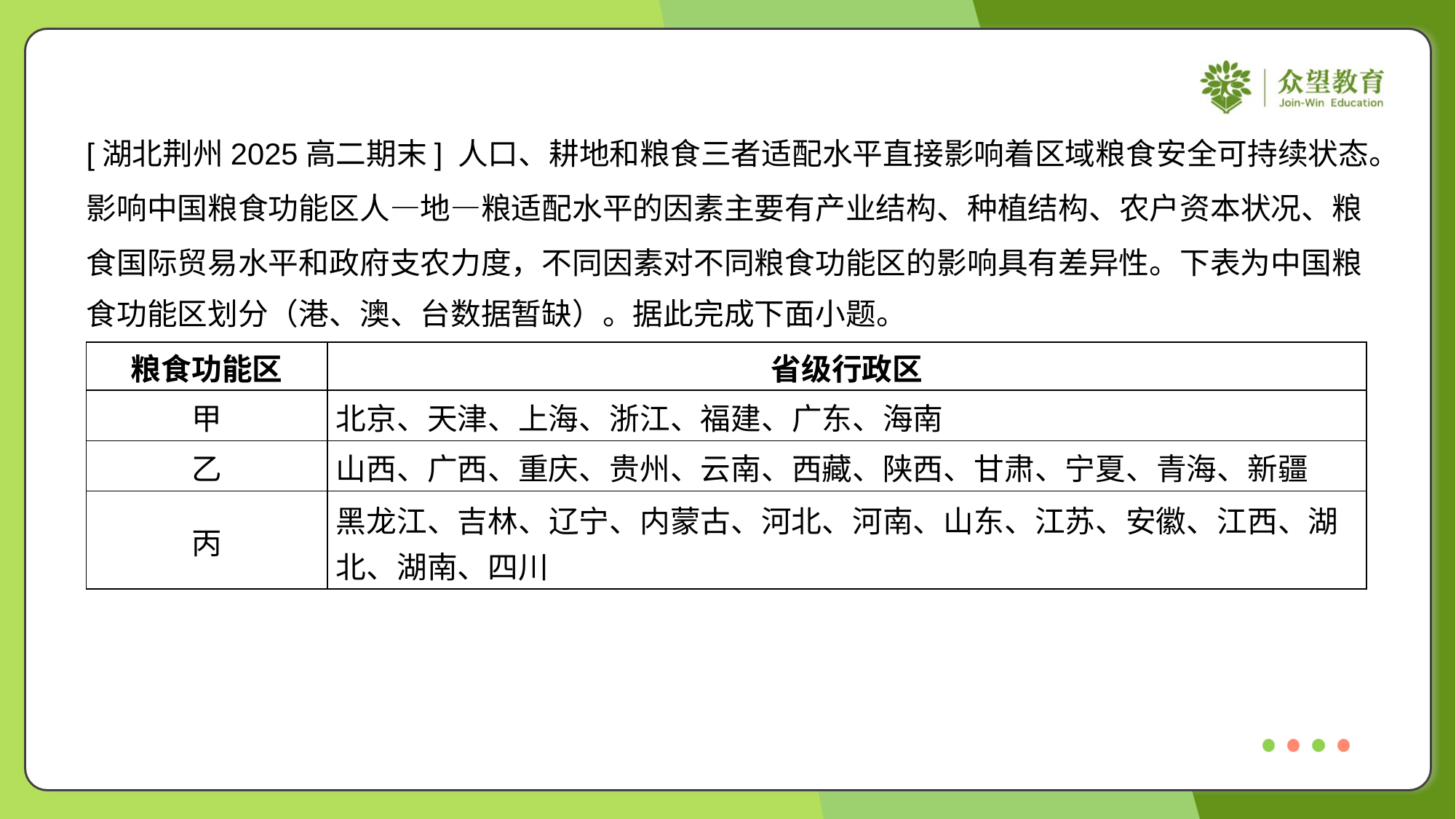

[湖北荆州2025高二期末] 人口、耕地和粮食三者适配水平直接影响着区域粮食安全可持续状态。
影响中国粮食功能区人—地—粮适配水平的因素主要有产业结构、种植结构、农户资本状况、粮
食国际贸易水平和政府支农力度，不同因素对不同粮食功能区的影响具有差异性。下表为中国粮
食功能区划分（港、澳、台数据暂缺）。据此完成下面小题。
| 粮食功能区 | 省级行政区 |
| --- | --- |
| 甲 | 北京、天津、上海、浙江、福建、广东、海南 |
| 乙 | 山西、广西、重庆、贵州、云南、西藏、陕西、甘肃、宁夏、青海、新疆 |
| 丙 | 黑龙江、吉林、辽宁、内蒙古、河北、河南、山东、江苏、安徽、江西、湖 北、湖南、四川 |